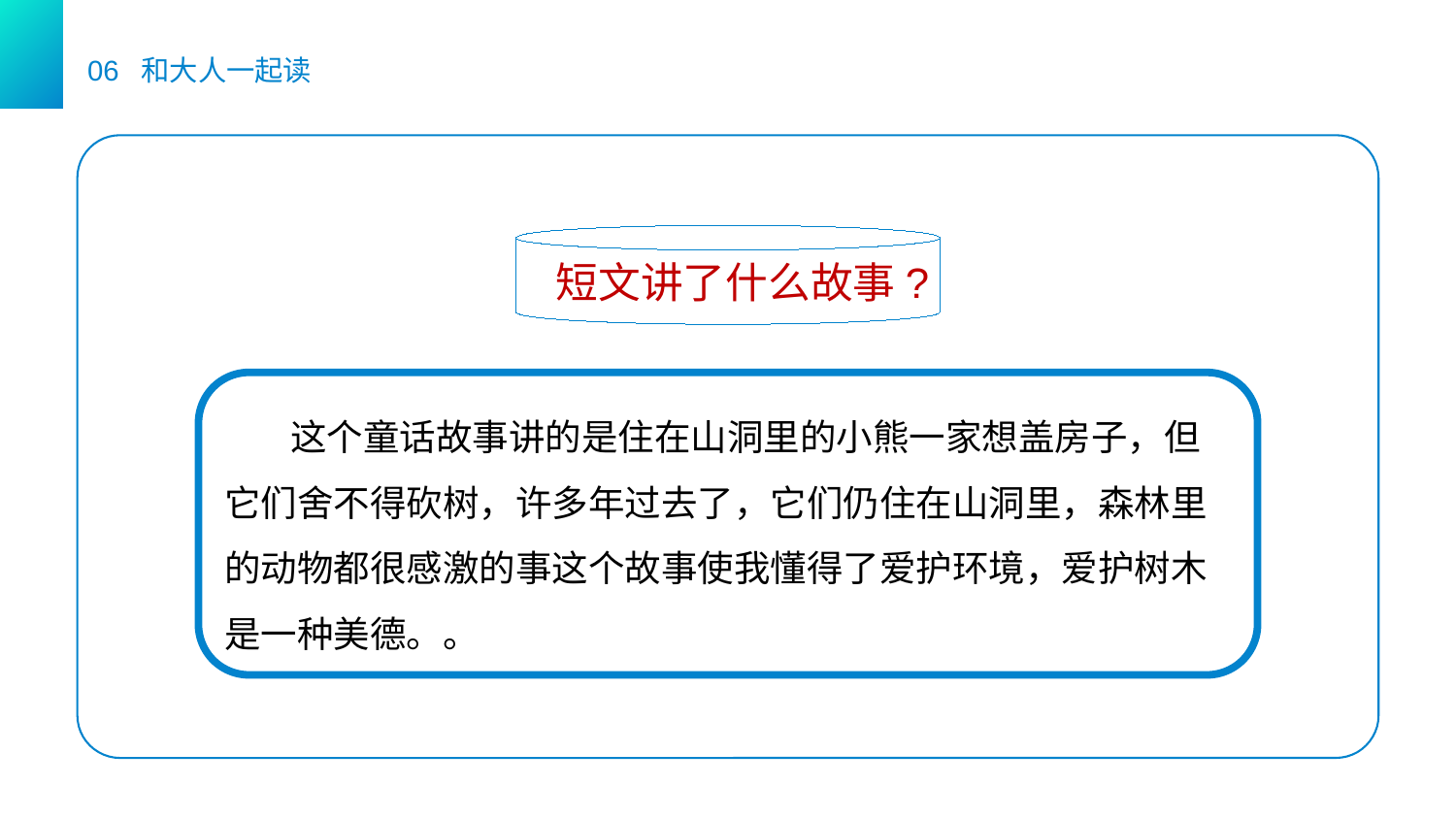

06  和大人一起读
  短文讲了什么故事?
       这个童话故事讲的是住在山洞里的小熊一家想盖房子，但它们舍不得砍树，许多年过去了，它们仍住在山洞里，森林里的动物都很感激的事这个故事使我懂得了爱护环境，爱护树木是一种美德。。